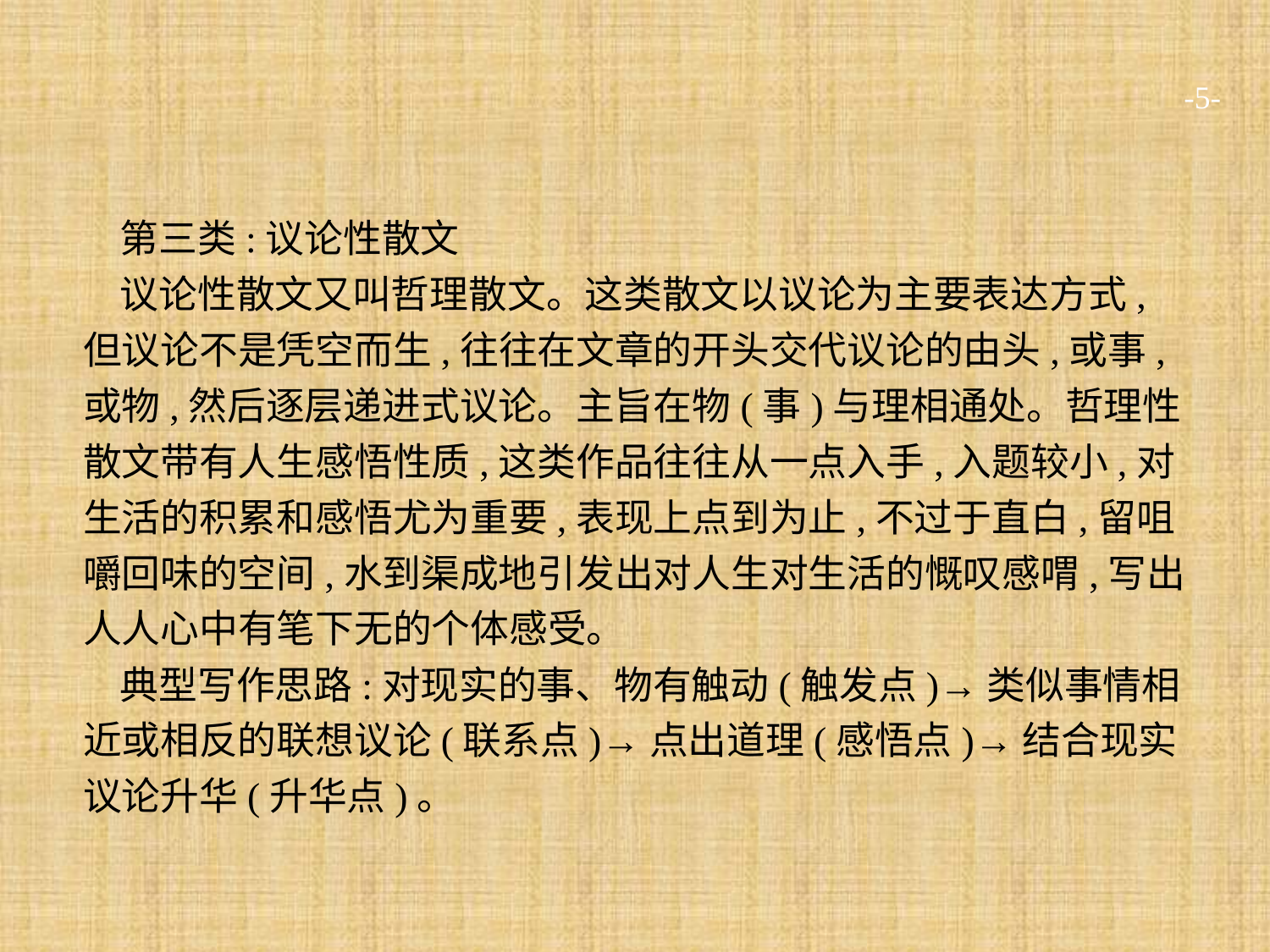

-5-
第三类:议论性散文
议论性散文又叫哲理散文。这类散文以议论为主要表达方式,但议论不是凭空而生,往往在文章的开头交代议论的由头,或事,或物,然后逐层递进式议论。主旨在物(事)与理相通处。哲理性散文带有人生感悟性质,这类作品往往从一点入手,入题较小,对生活的积累和感悟尤为重要,表现上点到为止,不过于直白,留咀嚼回味的空间,水到渠成地引发出对人生对生活的慨叹感喟,写出人人心中有笔下无的个体感受。
典型写作思路:对现实的事、物有触动(触发点)→类似事情相近或相反的联想议论(联系点)→点出道理(感悟点)→结合现实议论升华(升华点)。